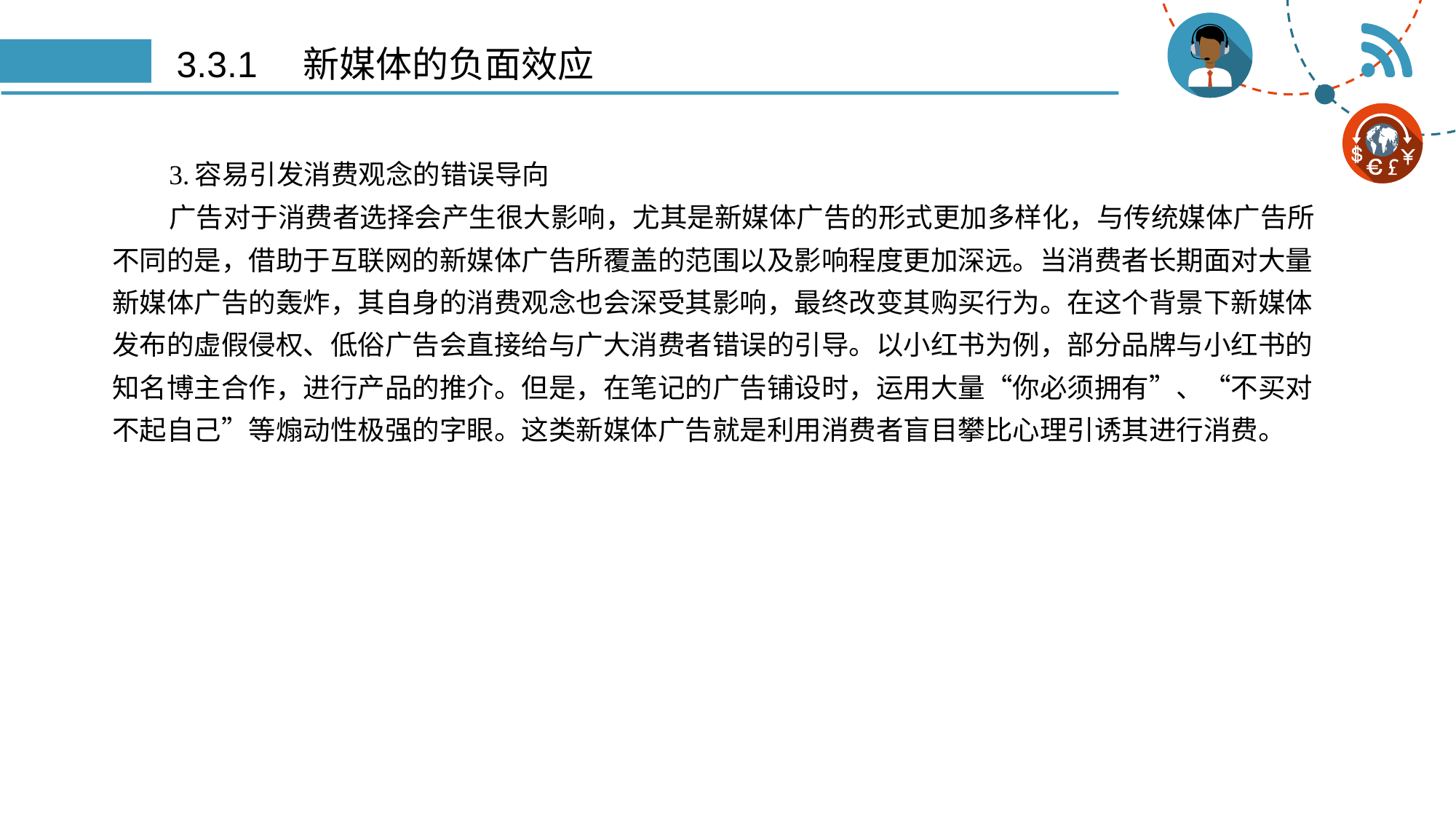

# 3.3.1　新媒体的负面效应
3.容易引发消费观念的错误导向
广告对于消费者选择会产生很大影响，尤其是新媒体广告的形式更加多样化，与传统媒体广告所不同的是，借助于互联网的新媒体广告所覆盖的范围以及影响程度更加深远。当消费者长期面对大量新媒体广告的轰炸，其自身的消费观念也会深受其影响，最终改变其购买行为。在这个背景下新媒体发布的虚假侵权、低俗广告会直接给与广大消费者错误的引导。以小红书为例，部分品牌与小红书的知名博主合作，进行产品的推介。但是，在笔记的广告铺设时，运用大量“你必须拥有”、“不买对不起自己”等煽动性极强的字眼。这类新媒体广告就是利用消费者盲目攀比心理引诱其进行消费。